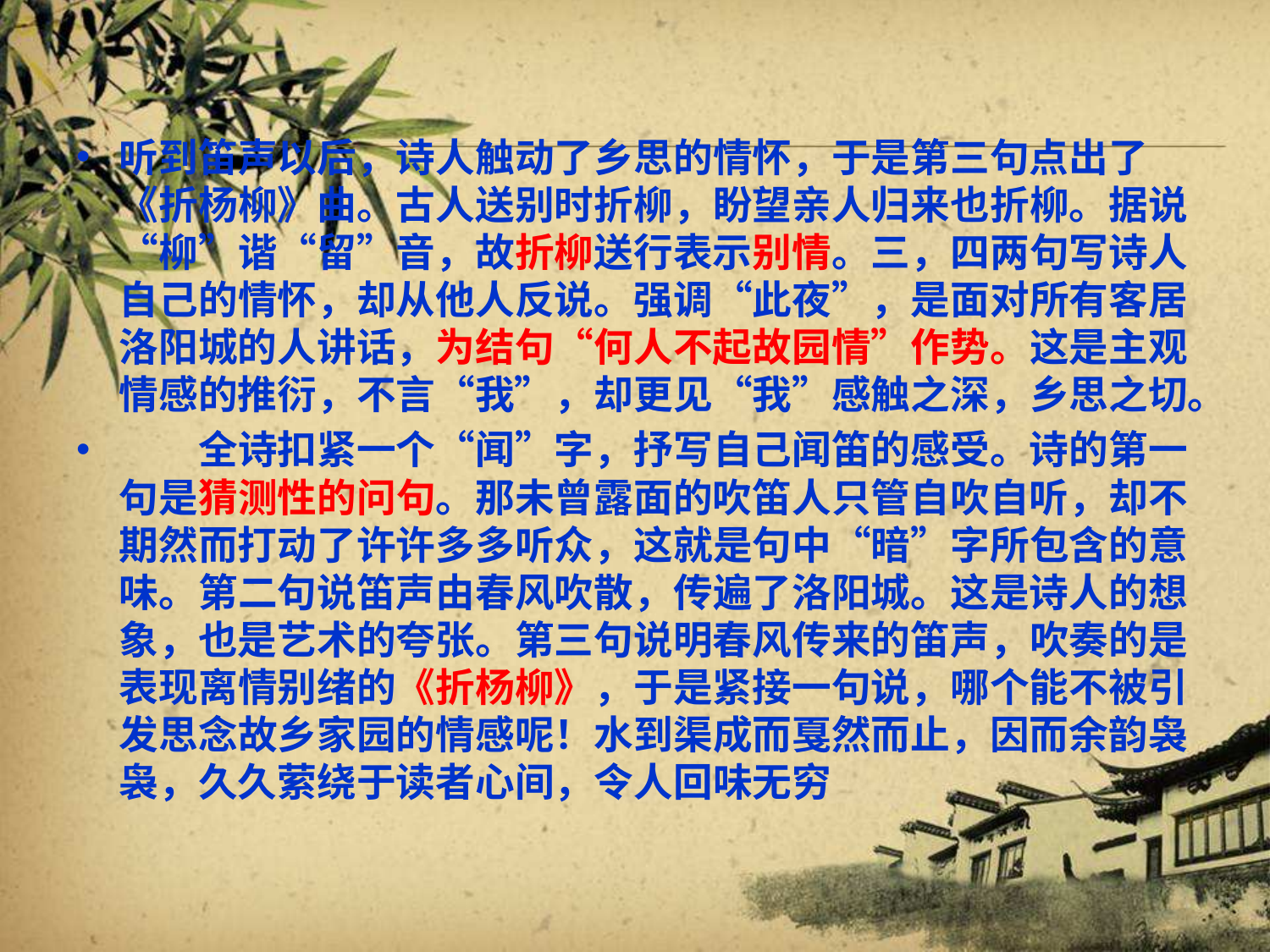

#
听到笛声以后，诗人触动了乡思的情怀，于是第三句点出了《折杨柳》曲。古人送别时折柳，盼望亲人归来也折柳。据说“柳”谐“留”音，故折柳送行表示别情。三，四两句写诗人自己的情怀，却从他人反说。强调“此夜”，是面对所有客居洛阳城的人讲话，为结句“何人不起故园情”作势。这是主观情感的推衍，不言“我”，却更见“我”感触之深，乡思之切。
　　全诗扣紧一个“闻”字，抒写自己闻笛的感受。诗的第一句是猜测性的问句。那未曾露面的吹笛人只管自吹自听，却不期然而打动了许许多多听众，这就是句中“暗”字所包含的意味。第二句说笛声由春风吹散，传遍了洛阳城。这是诗人的想象，也是艺术的夸张。第三句说明春风传来的笛声，吹奏的是表现离情别绪的《折杨柳》，于是紧接一句说，哪个能不被引发思念故乡家园的情感呢！水到渠成而戛然而止，因而余韵袅袅，久久萦绕于读者心间，令人回味无穷